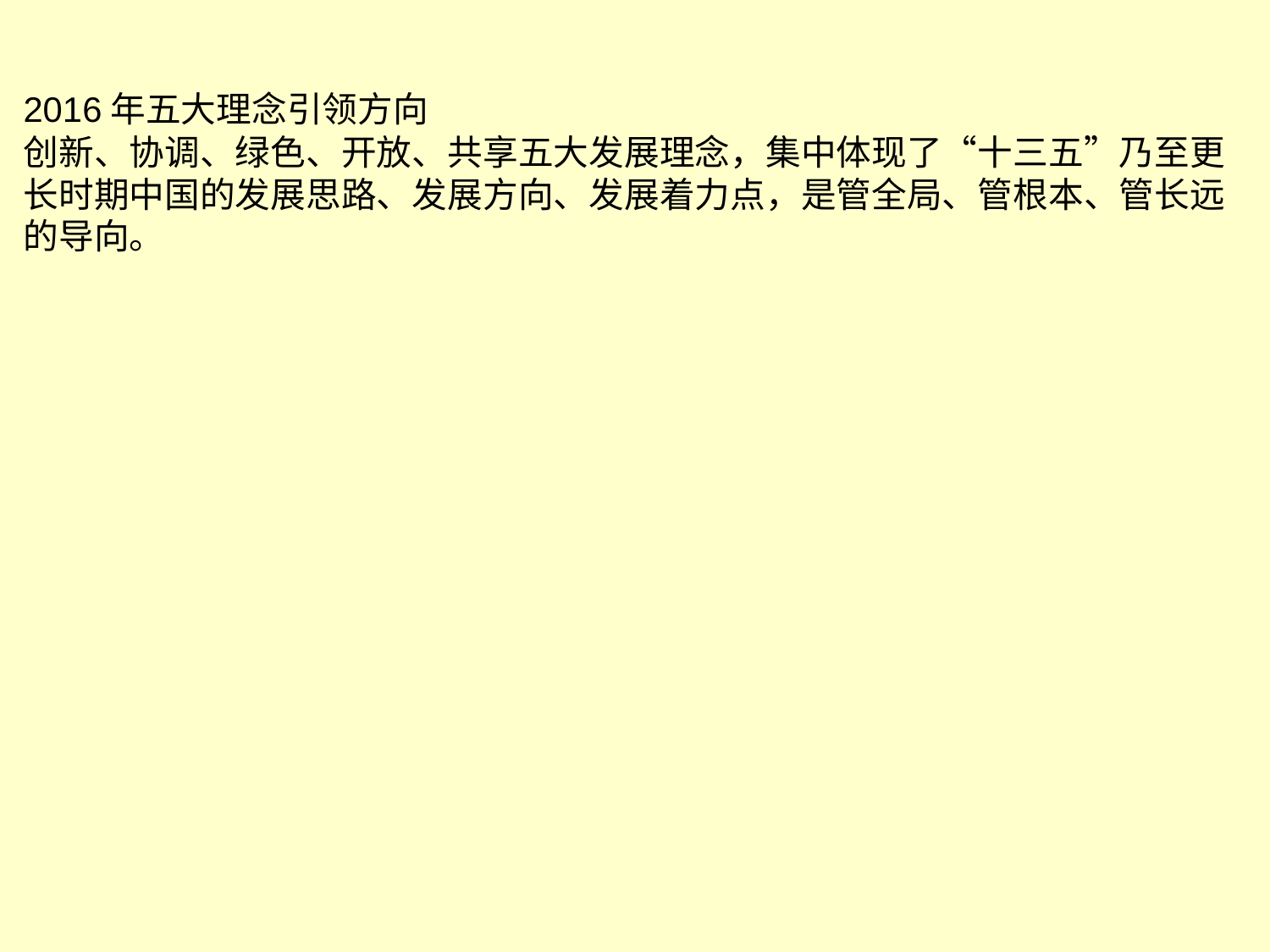

2016年五大理念引领方向
创新、协调、绿色、开放、共享五大发展理念，集中体现了“十三五”乃至更长时期中国的发展思路、发展方向、发展着力点，是管全局、管根本、管长远的导向。